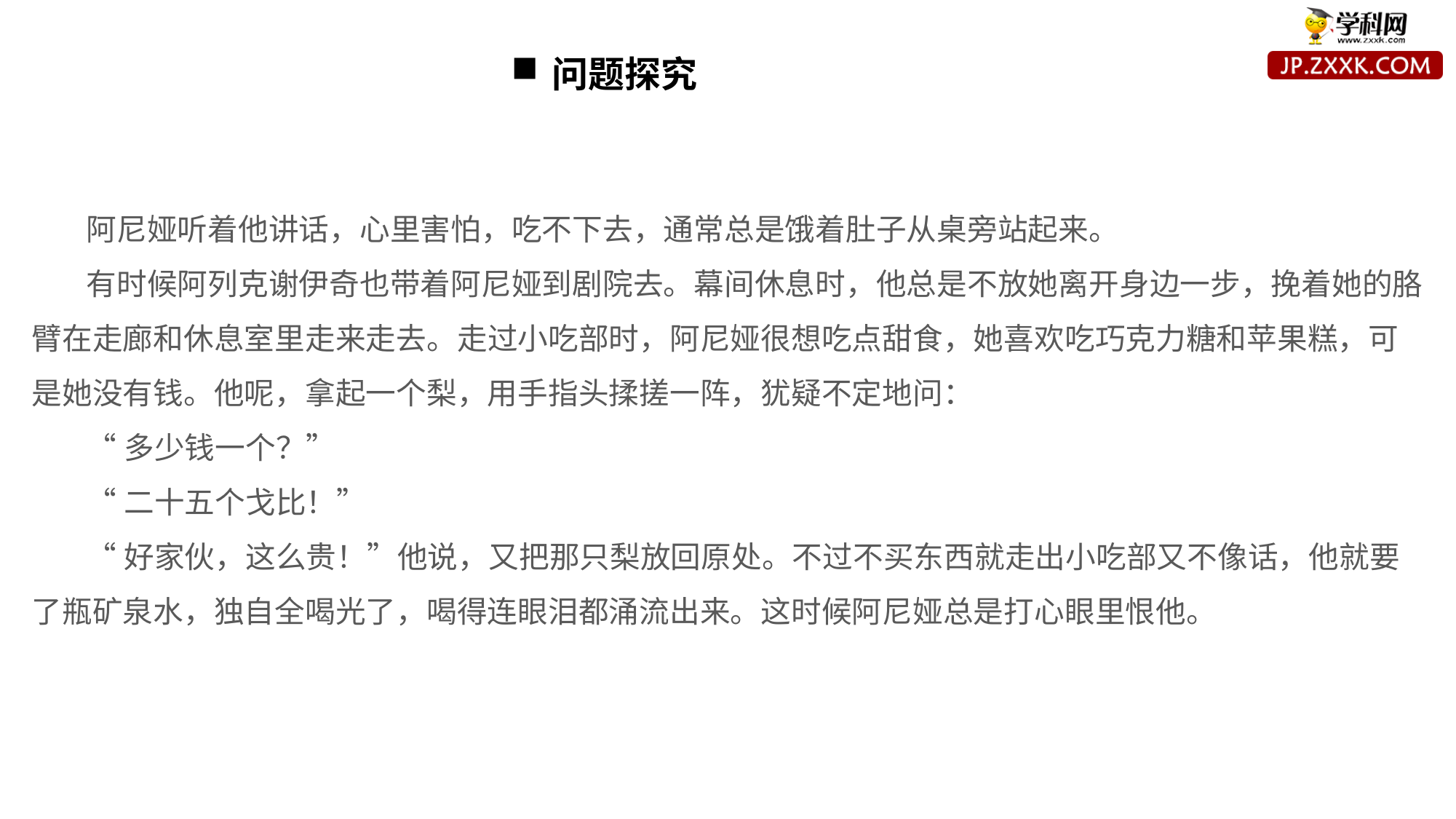

问题探究

阿尼娅听着他讲话，心里害怕，吃不下去，通常总是饿着肚子从桌旁站起来。
有时候阿列克谢伊奇也带着阿尼娅到剧院去。幕间休息时，他总是不放她离开身边一步，挽着她的胳臂在走廊和休息室里走来走去。走过小吃部时，阿尼娅很想吃点甜食，她喜欢吃巧克力糖和苹果糕，可是她没有钱。他呢，拿起一个梨，用手指头揉搓一阵，犹疑不定地问：
“多少钱一个？”
“二十五个戈比！”
“好家伙，这么贵！”他说，又把那只梨放回原处。不过不买东西就走出小吃部又不像话，他就要了瓶矿泉水，独自全喝光了，喝得连眼泪都涌流出来。这时候阿尼娅总是打心眼里恨他。